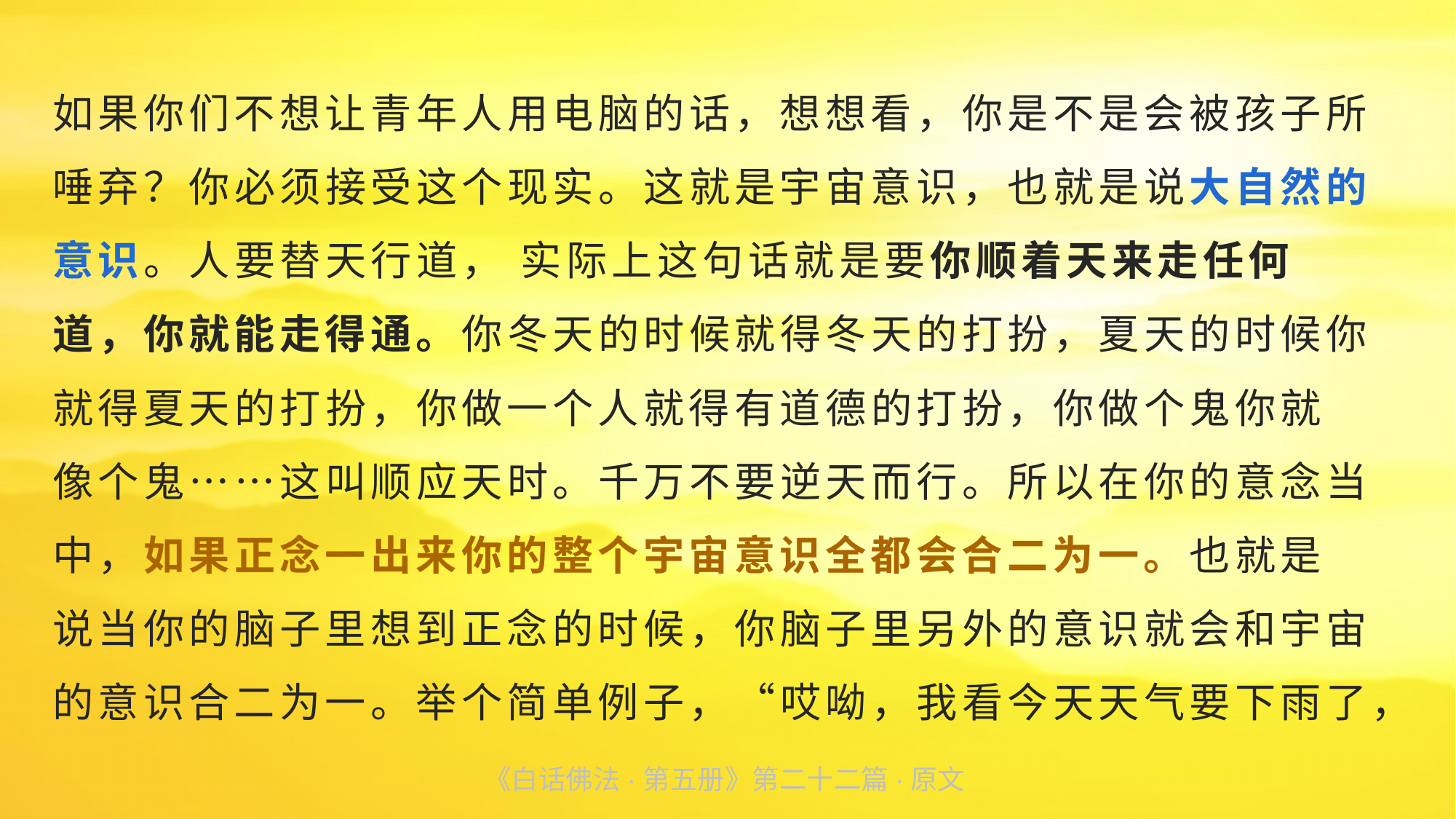

如果你们不想让青年人用电脑的话，想想看，你是不是会被孩子所唾弃？你必须接受这个现实。这就是宇宙意识，也就是说大自然的意识。人要替天行道， 实际上这句话就是要你顺着天来走任何
道，你就能走得通。你冬天的时候就得冬天的打扮，夏天的时候你就得夏天的打扮，你做一个人就得有道德的打扮，你做个鬼你就
像个鬼……这叫顺应天时。千万不要逆天而行。所以在你的意念当
中，如果正念一出来你的整个宇宙意识全都会合二为一。也就是
说当你的脑子里想到正念的时候，你脑子里另外的意识就会和宇宙的意识合二为一。举个简单例子，“哎呦，我看今天天气要下雨了，
《白话佛法·第五册》第二十二篇·原文